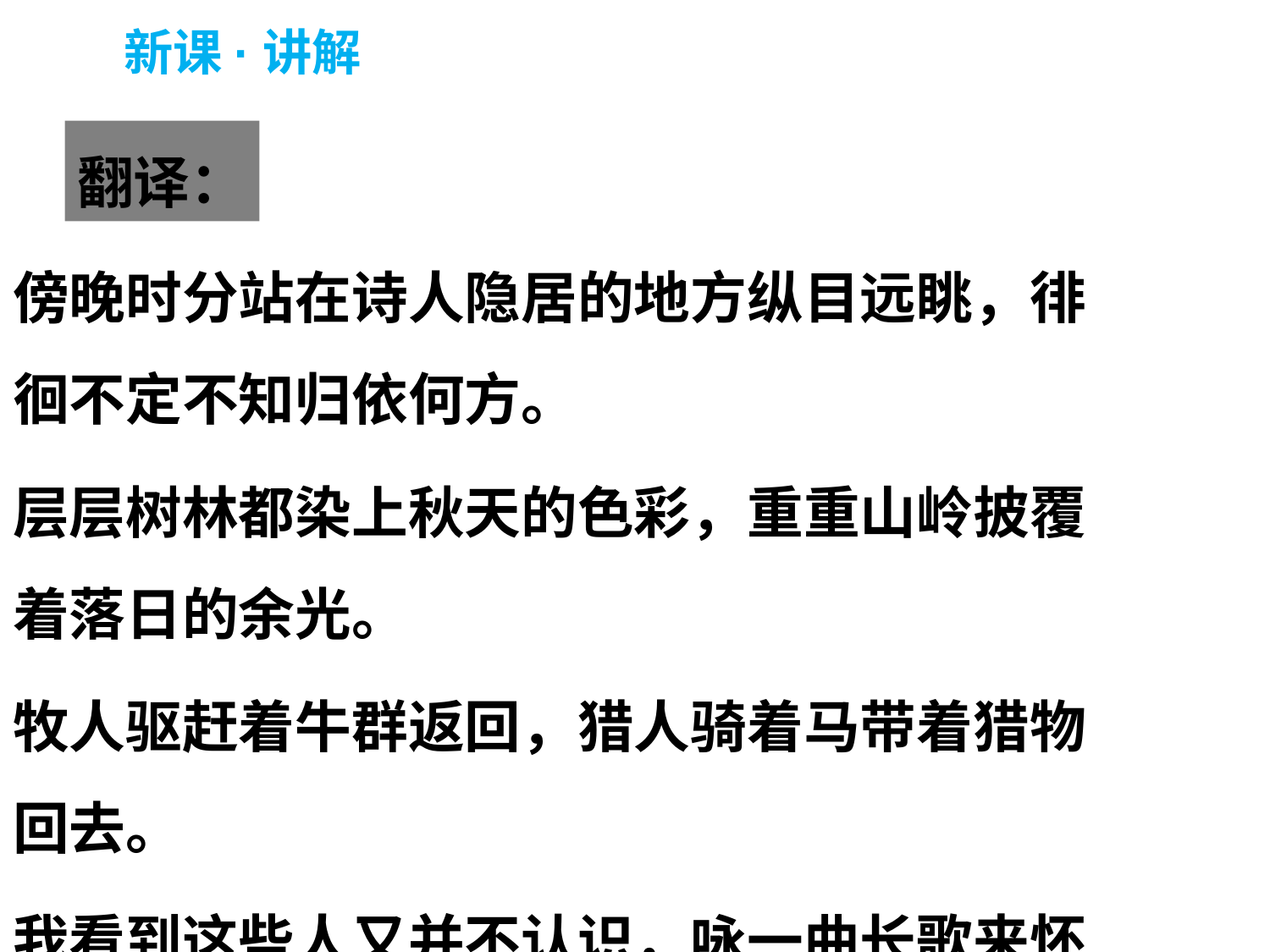

新课·讲解
翻译：
傍晚时分站在诗人隐居的地方纵目远眺，徘徊不定不知归依何方。
层层树林都染上秋天的色彩，重重山岭披覆着落日的余光。
牧人驱赶着牛群返回，猎人骑着马带着猎物回去。
我看到这些人又并不认识，咏一曲长歌来怀念古代采薇而食的隐士。